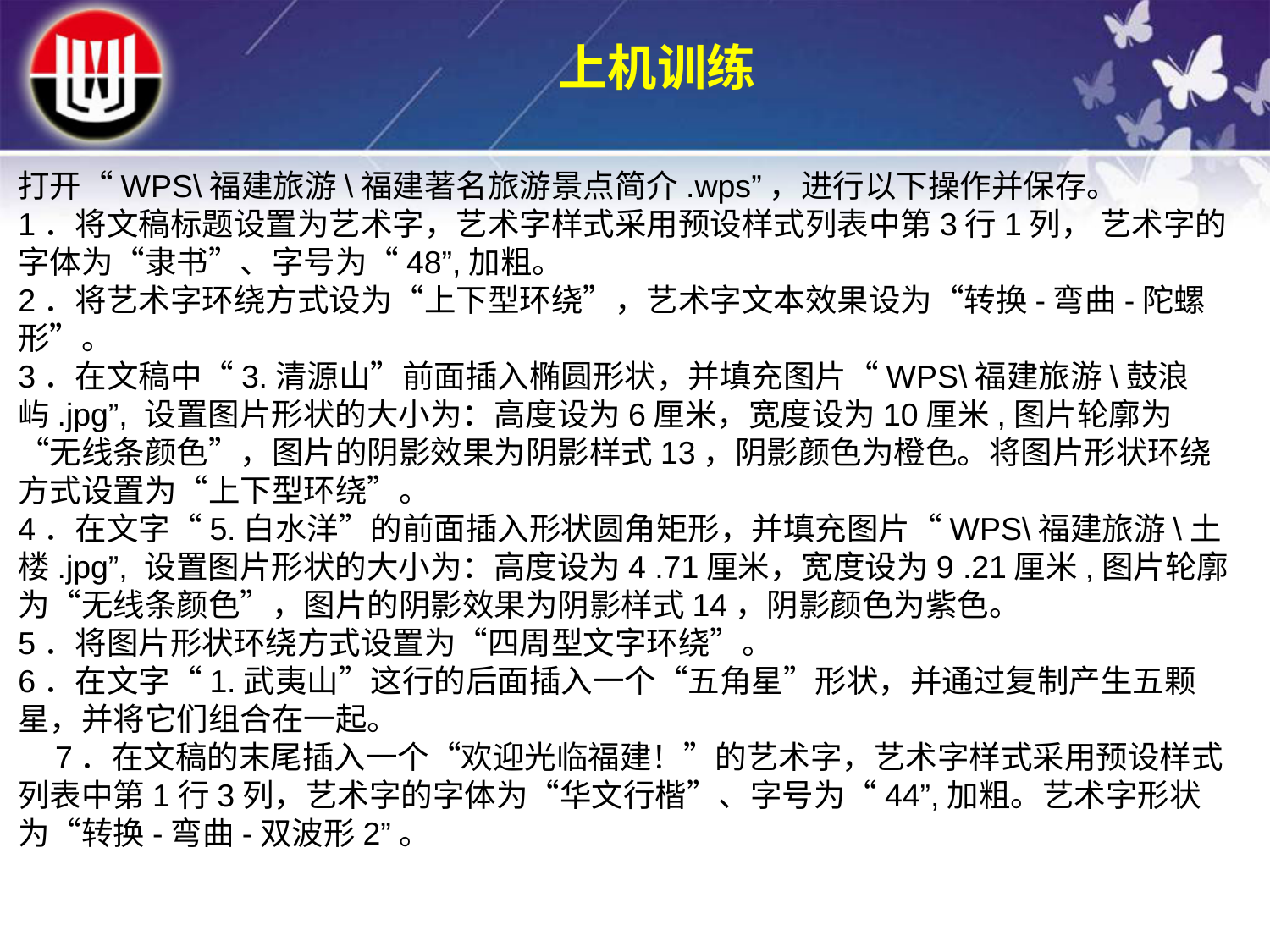

上机训练
打开“WPS\福建旅游\福建著名旅游景点简介.wps”，进行以下操作并保存。1．将文稿标题设置为艺术字，艺术字样式采用预设样式列表中第3行1列， 艺术字的字体为“隶书”、字号为“48”,加粗。2．将艺术字环绕方式设为“上下型环绕”，艺术字文本效果设为“转换-弯曲-陀螺形”。3．在文稿中“3.清源山”前面插入椭圆形状，并填充图片“WPS\福建旅游\鼓浪屿.jpg”, 设置图片形状的大小为：高度设为6厘米，宽度设为10厘米,图片轮廓为“无线条颜色”，图片的阴影效果为阴影样式13，阴影颜色为橙色。将图片形状环绕方式设置为“上下型环绕”。4．在文字“5.白水洋”的前面插入形状圆角矩形，并填充图片“WPS\福建旅游\土楼.jpg”, 设置图片形状的大小为：高度设为4 .71厘米，宽度设为9 .21厘米,图片轮廓为“无线条颜色”，图片的阴影效果为阴影样式14，阴影颜色为紫色。5．将图片形状环绕方式设置为“四周型文字环绕”。6．在文字“1.武夷山”这行的后面插入一个“五角星”形状，并通过复制产生五颗星，并将它们组合在一起。7．在文稿的末尾插入一个“欢迎光临福建！”的艺术字，艺术字样式采用预设样式列表中第1行3列，艺术字的字体为“华文行楷”、字号为“44”,加粗。艺术字形状为“转换-弯曲-双波形2”。